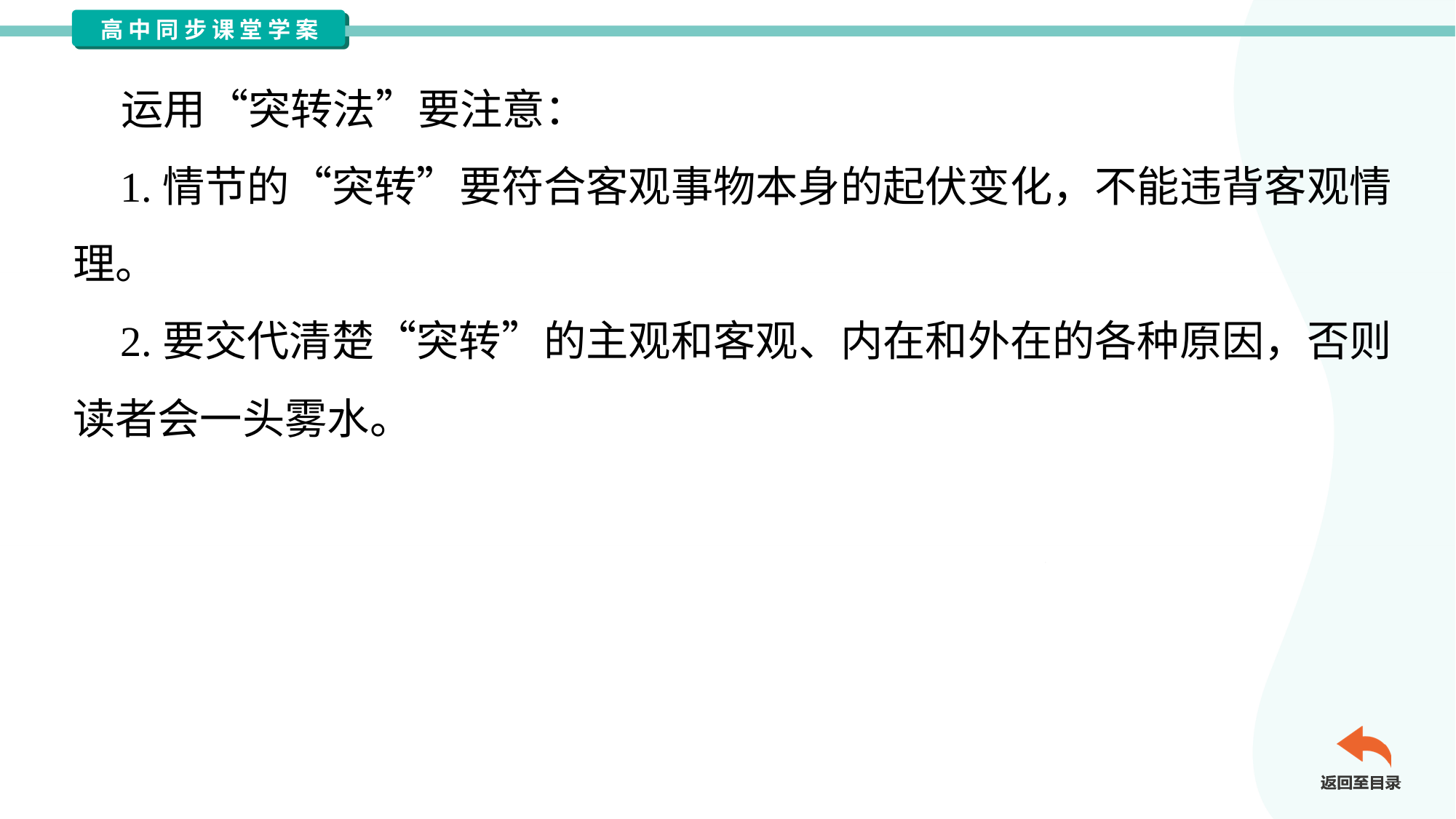

运用“突转法”要注意：
    1.情节的“突转”要符合客观事物本身的起伏变化，不能违背客观情
理。
    2.要交代清楚“突转”的主观和客观、内在和外在的各种原因，否则
读者会一头雾水。